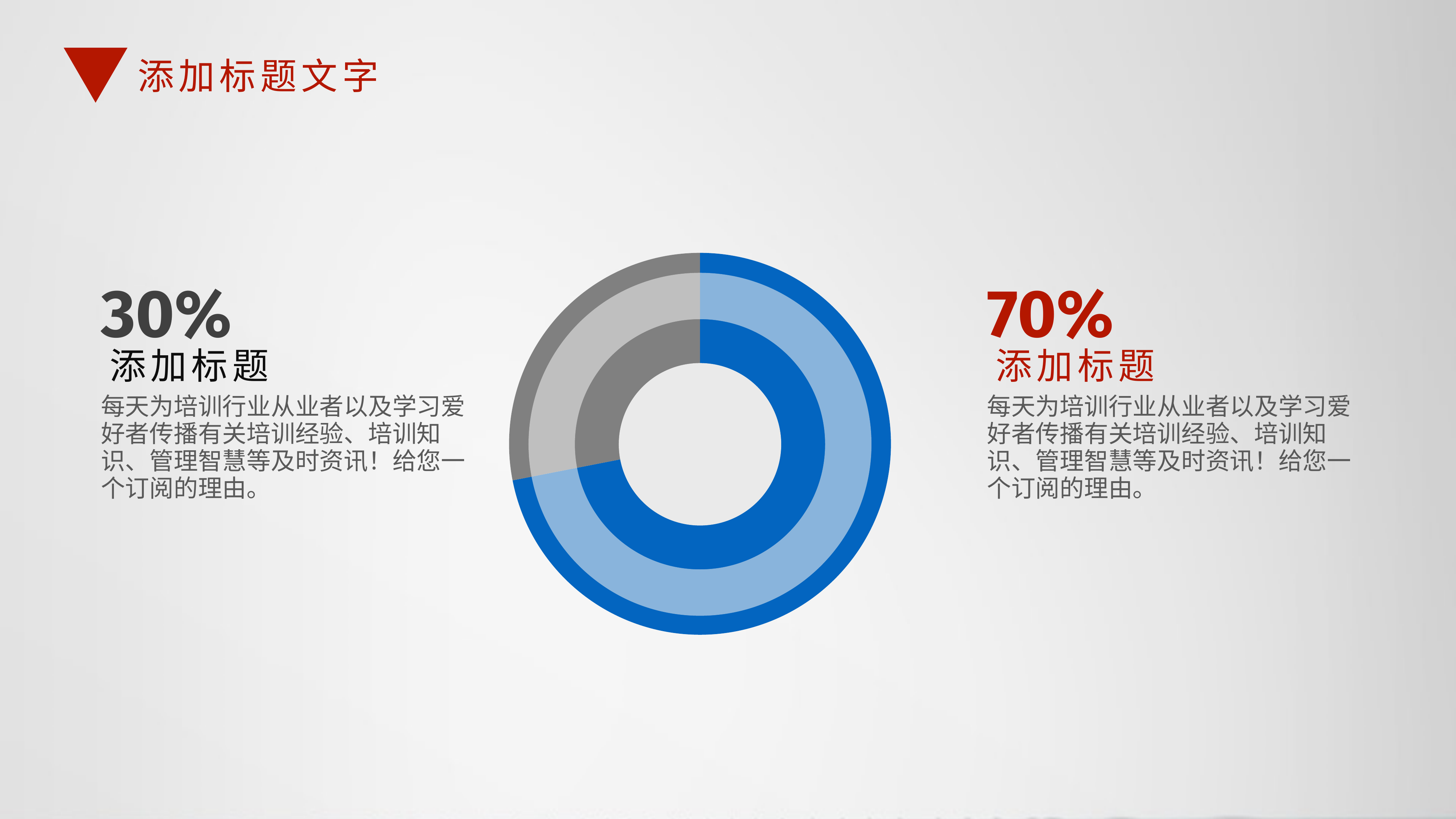

添加标题文字

### Chart

| Category | 销售额 |
|---|---|
| 第一季度 | 8.2 |
| 第二季度 | 3.2 |
30%
70%
添加标题
添加标题

每天为培训行业从业者以及学习爱好者传播有关培训经验、培训知识、管理智慧等及时资讯！给您一个订阅的理由。
每天为培训行业从业者以及学习爱好者传播有关培训经验、培训知识、管理智慧等及时资讯！给您一个订阅的理由。